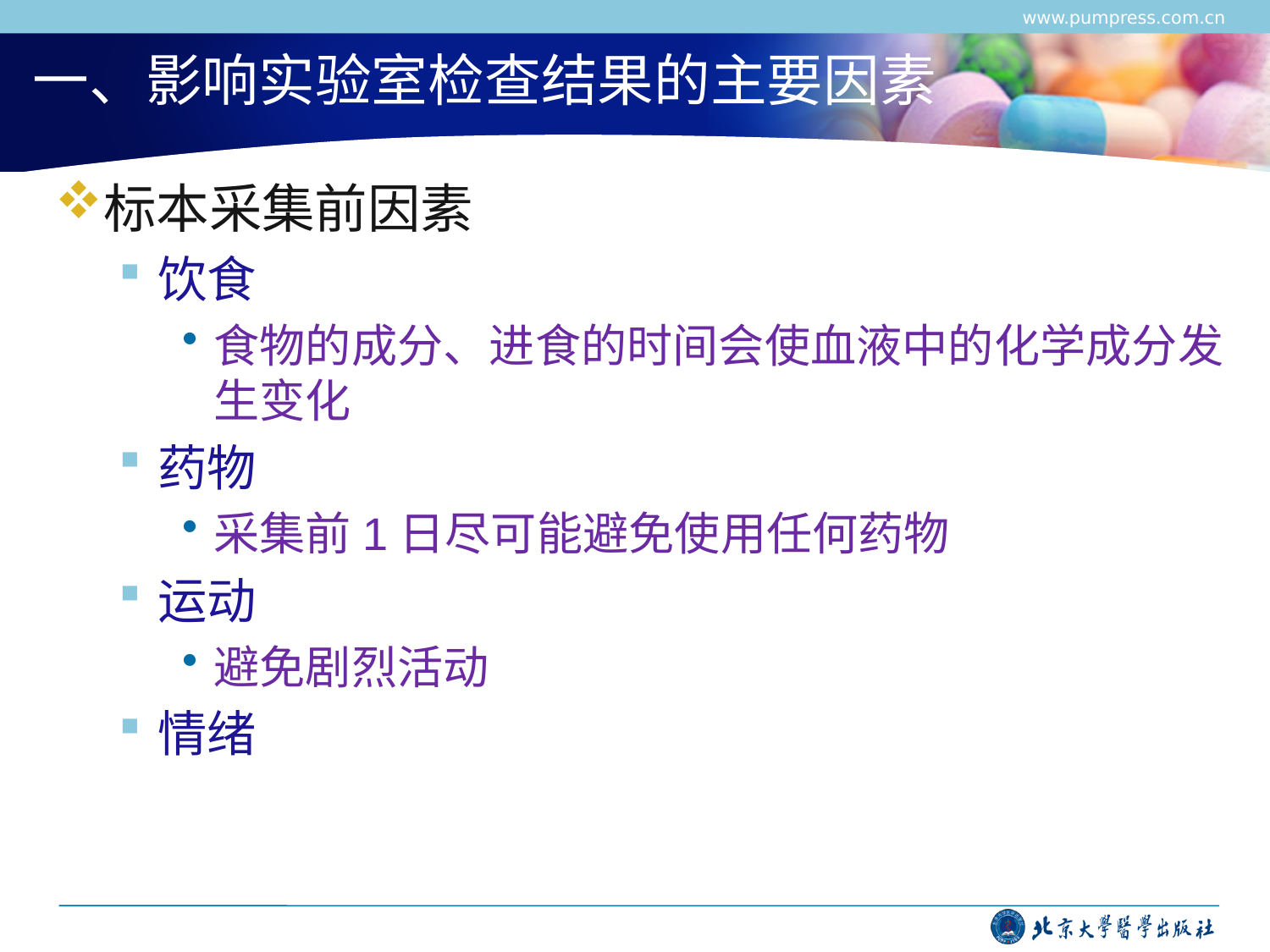

www.pumpress.com.cn
# 一、影响实验室检查结果的主要因素
标本采集前因素
饮食
食物的成分、进食的时间会使血液中的化学成分发生变化
药物
采集前1日尽可能避免使用任何药物
运动
避免剧烈活动
情绪